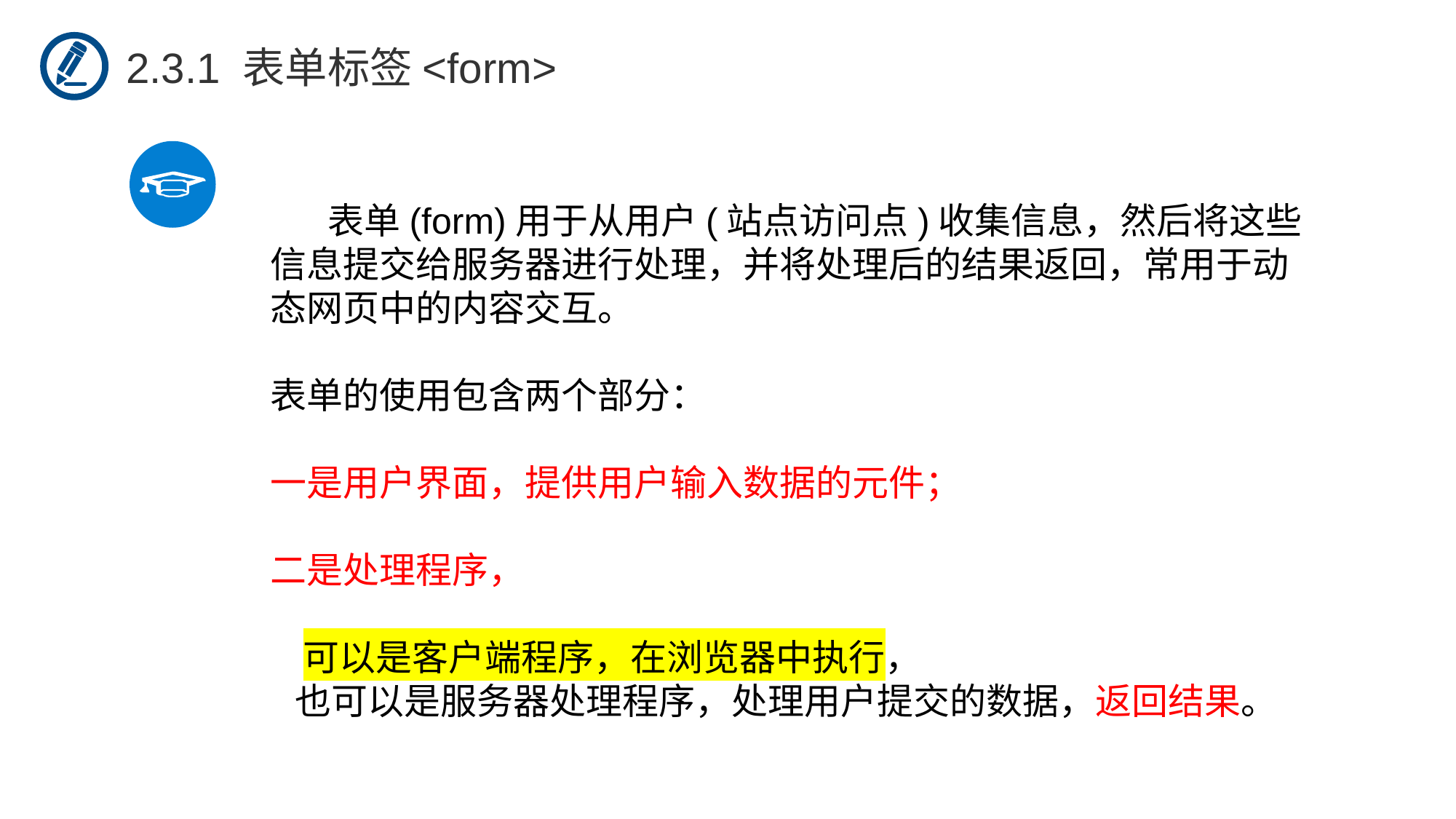

2.3.1 表单标签<form>

      表单(form)用于从用户(站点访问点)收集信息，然后将这些信息提交给服务器进行处理，并将处理后的结果返回，常用于动态网页中的内容交互。

表单的使用包含两个部分：

一是用户界面，提供用户输入数据的元件；

二是处理程序，

   可以是客户端程序，在浏览器中执行，
  也可以是服务器处理程序，处理用户提交的数据，返回结果。